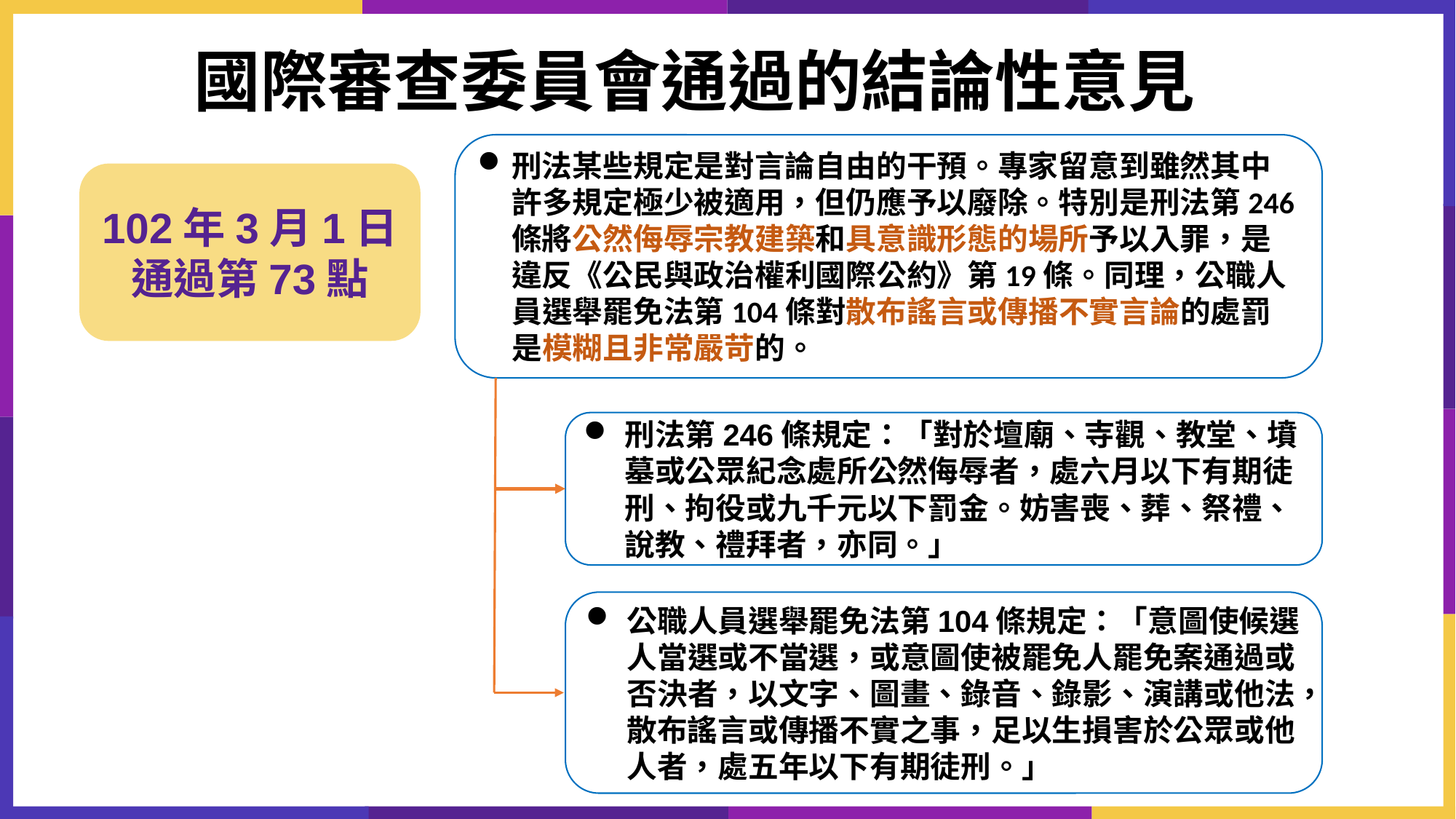

國際審查委員會通過的結論性意見
刑法某些規定是對言論自由的干預。專家留意到雖然其中許多規定極少被適用，但仍應予以廢除。特別是刑法第246條將公然侮辱宗教建築和具意識形態的場所予以入罪，是違反《公民與政治權利國際公約》第19條。同理，公職人員選舉罷免法第104條對散布謠言或傳播不實言論的處罰是模糊且非常嚴苛的。
102年3月1日通過第73點
刑法第246條規定：「對於壇廟、寺觀、教堂、墳墓或公眾紀念處所公然侮辱者，處六月以下有期徒刑、拘役或九千元以下罰金。妨害喪、葬、祭禮、說教、禮拜者，亦同。」
公職人員選舉罷免法第104條規定：「意圖使候選人當選或不當選，或意圖使被罷免人罷免案通過或否決者，以文字、圖畫、錄音、錄影、演講或他法，散布謠言或傳播不實之事，足以生損害於公眾或他人者，處五年以下有期徒刑。」